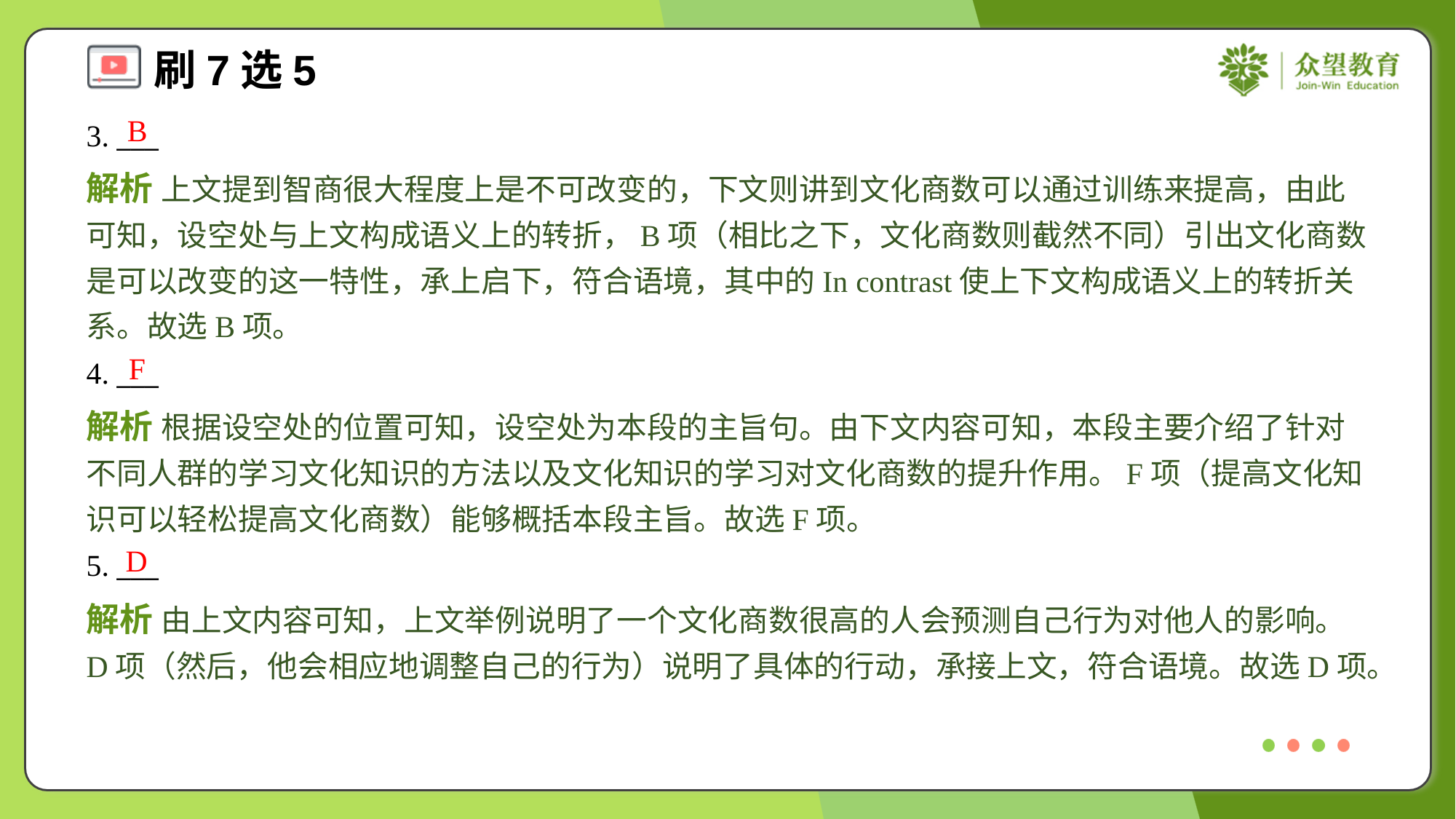

B
3. ___
解析 上文提到智商很大程度上是不可改变的，下文则讲到文化商数可以通过训练来提高，由此可知，设空处与上文构成语义上的转折，B项（相比之下，文化商数则截然不同）引出文化商数是可以改变的这一特性，承上启下，符合语境，其中的In contrast使上下文构成语义上的转折关系。故选B项。
F
4. ___
解析 根据设空处的位置可知，设空处为本段的主旨句。由下文内容可知，本段主要介绍了针对不同人群的学习文化知识的方法以及文化知识的学习对文化商数的提升作用。F项（提高文化知识可以轻松提高文化商数）能够概括本段主旨。故选F项。
D
5. ___
解析 由上文内容可知，上文举例说明了一个文化商数很高的人会预测自己行为对他人的影响。D项（然后，他会相应地调整自己的行为）说明了具体的行动，承接上文，符合语境。故选D项。